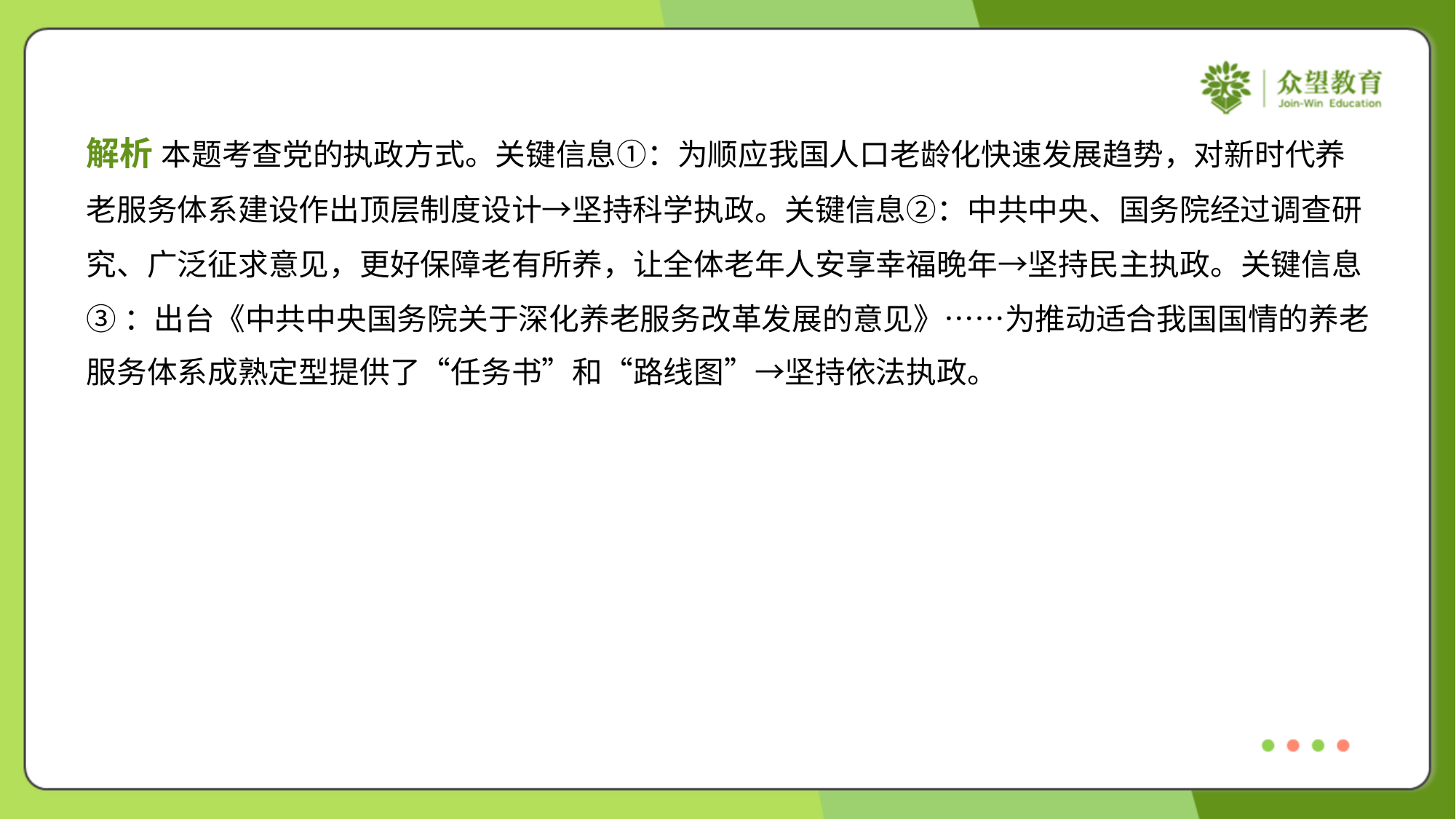

解析 本题考查党的执政方式。关键信息①：为顺应我国人口老龄化快速发展趋势，对新时代养
老服务体系建设作出顶层制度设计→坚持科学执政。关键信息②：中共中央、国务院经过调查研
究、广泛征求意见，更好保障老有所养，让全体老年人安享幸福晚年→坚持民主执政。关键信息
③：出台《中共中央国务院关于深化养老服务改革发展的意见》……为推动适合我国国情的养老
服务体系成熟定型提供了“任务书”和“路线图”→坚持依法执政。